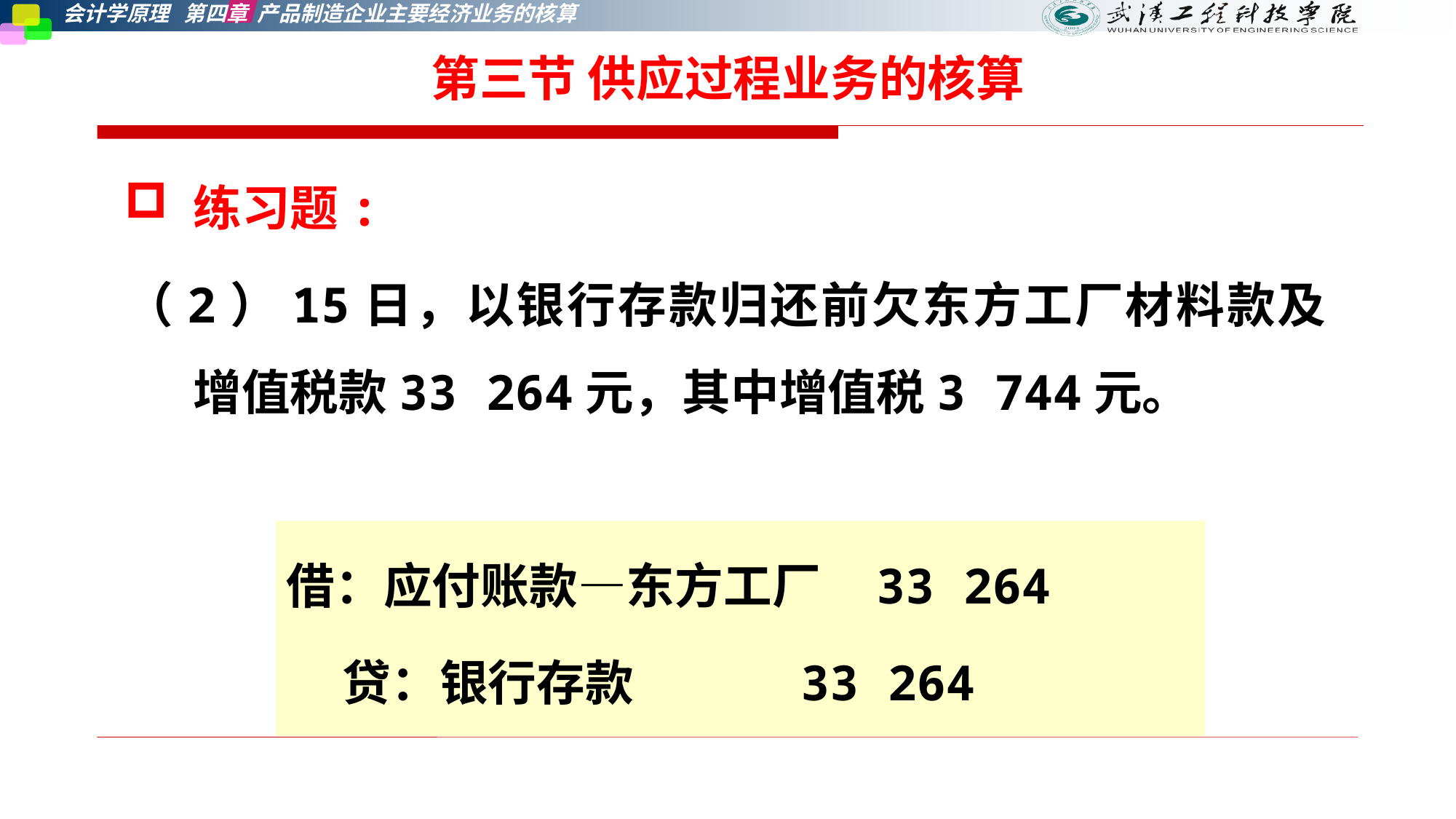

第三节 供应过程业务的核算
练习题:
（2）15日，以银行存款归还前欠东方工厂材料款及增值税款33 264元，其中增值税3 744元。
借：应付账款—东方工厂    33 264
    贷：银行存款              33 264